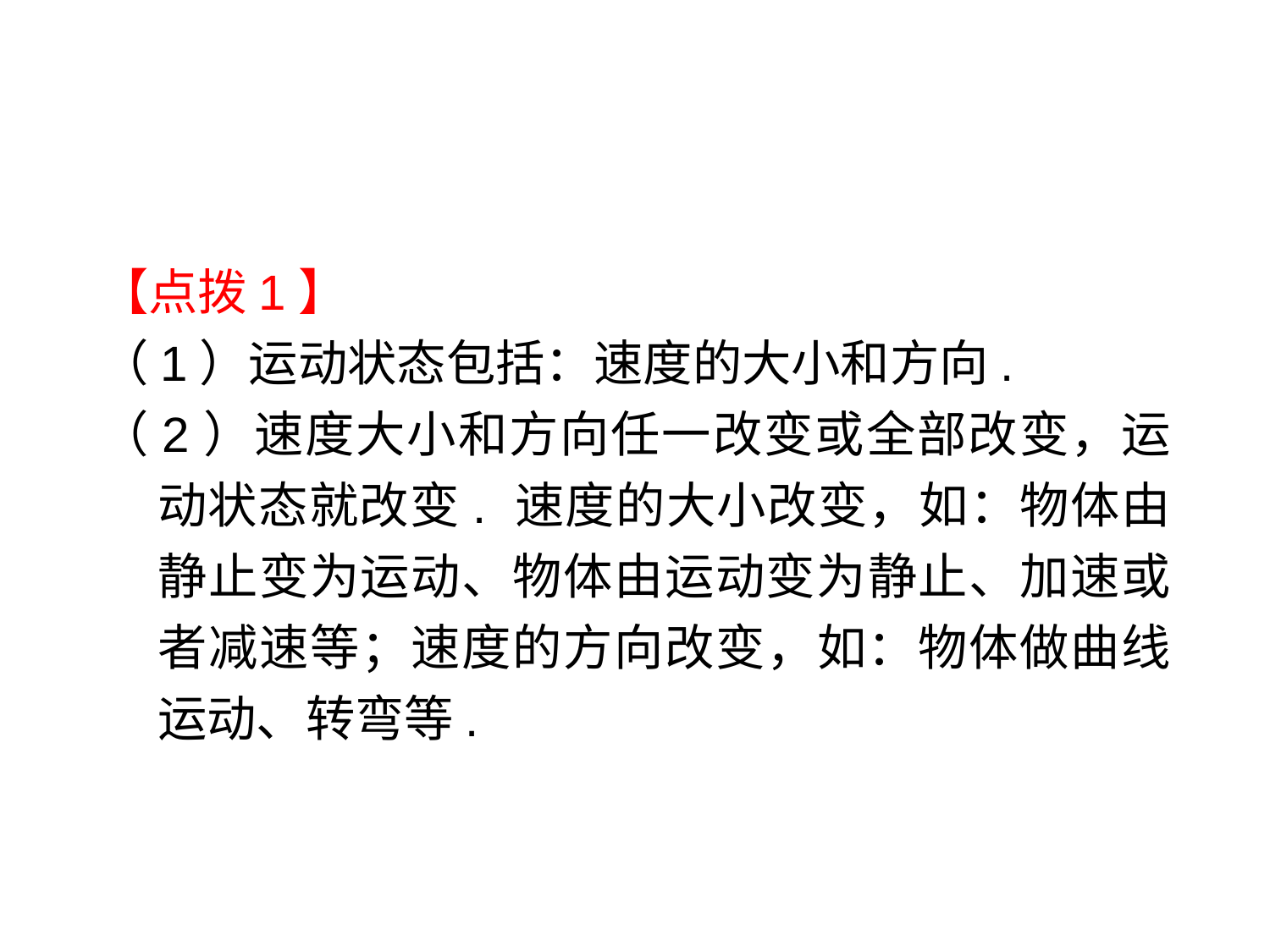

【点拨1】
（1）运动状态包括：速度的大小和方向.
（2）速度大小和方向任一改变或全部改变，运动状态就改变. 速度的大小改变，如：物体由静止变为运动、物体由运动变为静止、加速或者减速等；速度的方向改变，如：物体做曲线运动、转弯等.